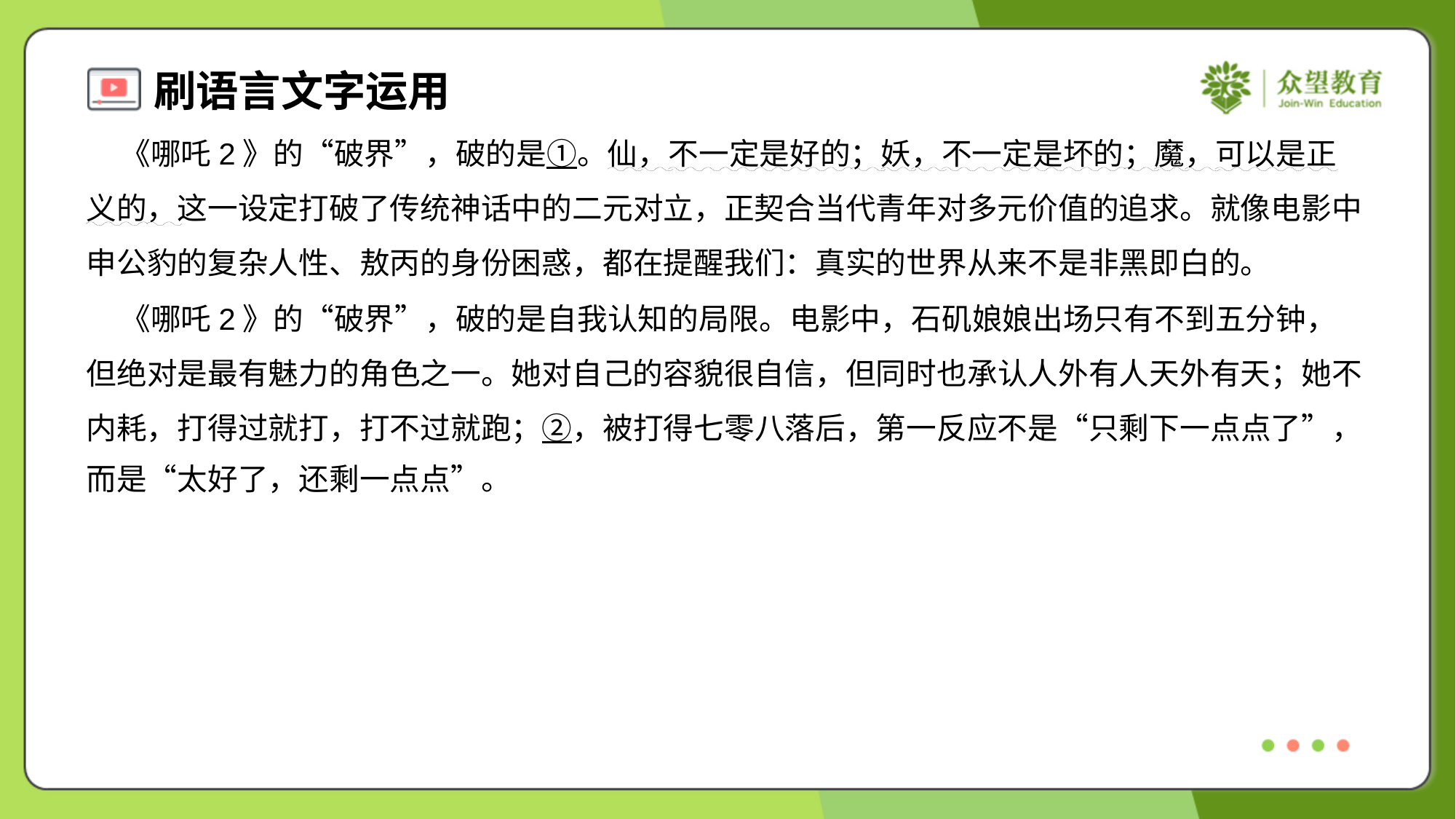

《哪吒2》的“破界”，破的是①。仙，不一定是好的；妖，不一定是坏的；魔，可以是正
义的，这一设定打破了传统神话中的二元对立，正契合当代青年对多元价值的追求。就像电影中
申公豹的复杂人性、敖丙的身份困惑，都在提醒我们：真实的世界从来不是非黑即白的。
    《哪吒2》的“破界”，破的是自我认知的局限。电影中，石矶娘娘出场只有不到五分钟，
但绝对是最有魅力的角色之一。她对自己的容貌很自信，但同时也承认人外有人天外有天；她不
内耗，打得过就打，打不过就跑；②，被打得七零八落后，第一反应不是“只剩下一点点了”，
而是“太好了，还剩一点点”。